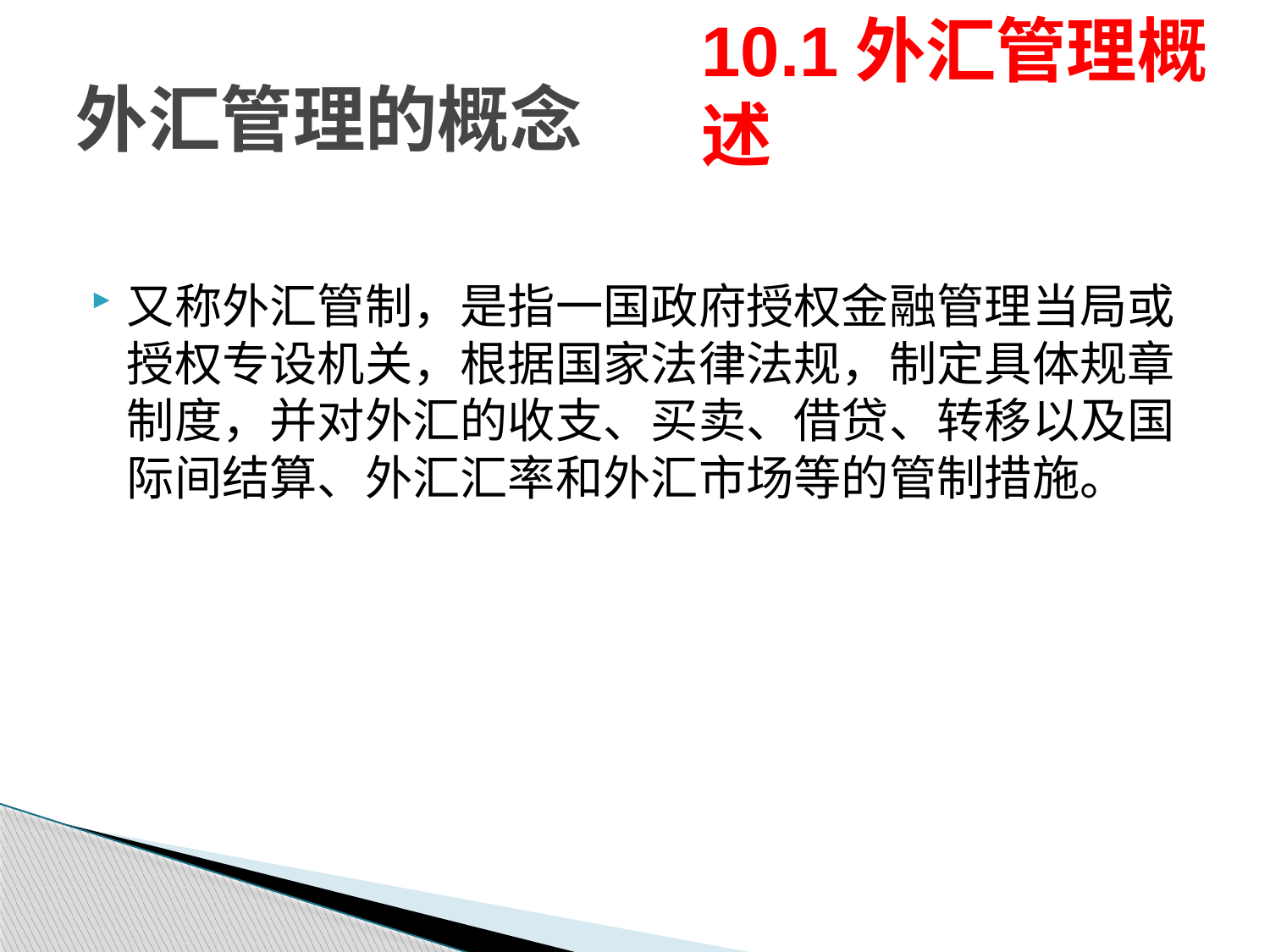

# 外汇管理的概念

又称外汇管制，是指一国政府授权金融管理当局或授权专设机关，根据国家法律法规，制定具体规章制度，并对外汇的收支、买卖、借贷、转移以及国际间结算、外汇汇率和外汇市场等的管制措施。